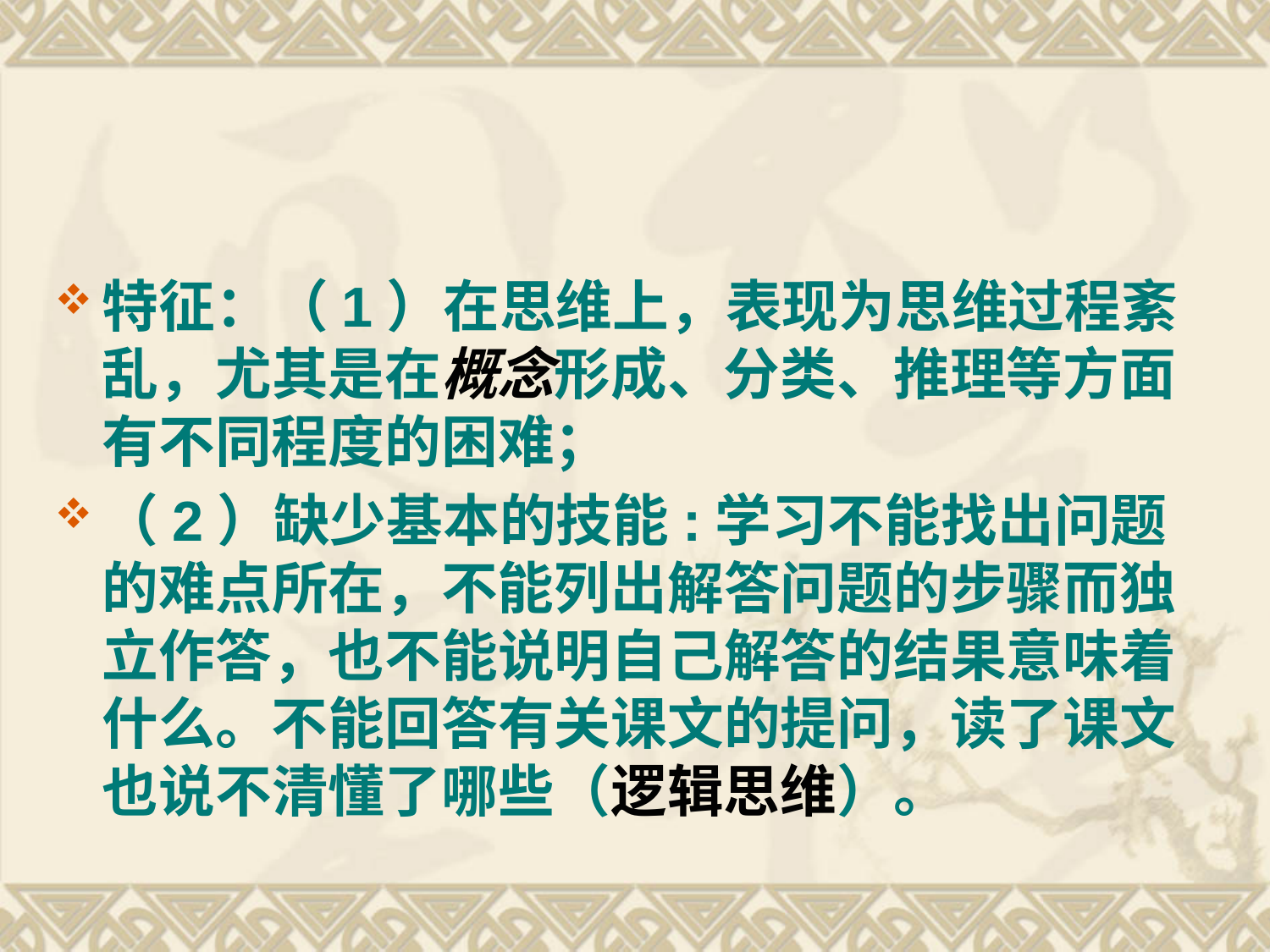

#
特征：（1）在思维上，表现为思维过程紊乱，尤其是在概念形成、分类、推理等方面有不同程度的困难；
（2）缺少基本的技能:学习不能找出问题的难点所在，不能列出解答问题的步骤而独立作答，也不能说明自己解答的结果意味着什么。不能回答有关课文的提问，读了课文也说不清懂了哪些（逻辑思维）。